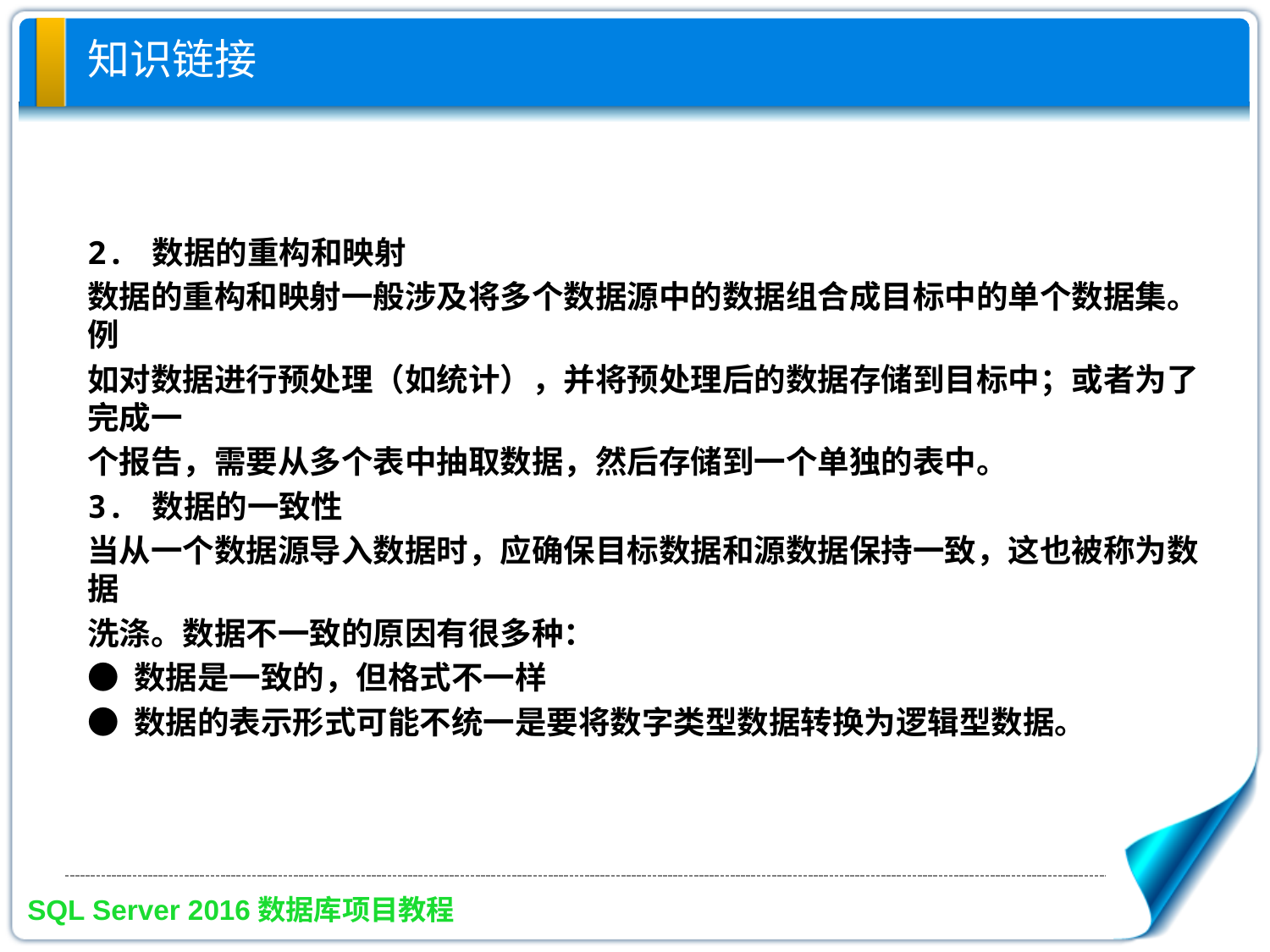

# 知识链接
2. 数据的重构和映射
数据的重构和映射一般涉及将多个数据源中的数据组合成目标中的单个数据集。例
如对数据进行预处理（如统计），并将预处理后的数据存储到目标中；或者为了完成一
个报告，需要从多个表中抽取数据，然后存储到一个单独的表中。
3. 数据的一致性
当从一个数据源导入数据时，应确保目标数据和源数据保持一致，这也被称为数据
洗涤。数据不一致的原因有很多种：
● 数据是一致的，但格式不一样
● 数据的表示形式可能不统一是要将数字类型数据转换为逻辑型数据。